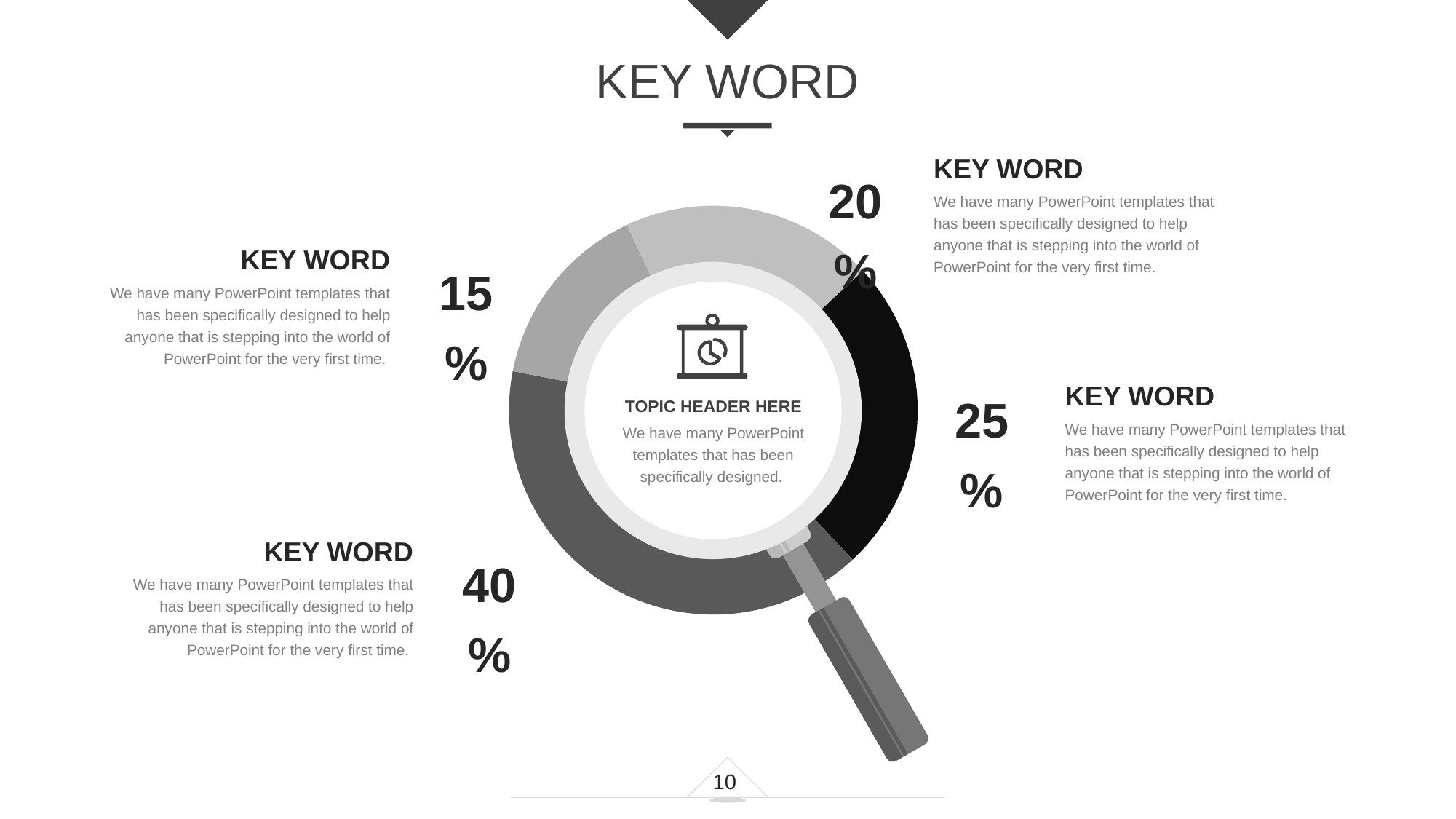

KEY WORD
KEY WORD
We have many PowerPoint templates that has been specifically designed to help anyone that is stepping into the world of PowerPoint for the very first time.
20%

### Chart

| Category | 销售额 |
|---|---|
| 红 | 25.0 |
| 蓝 | 40.0 |
| 青 | 15.0 |
| 橙 | 20.0 |
e7d195523061f1c0dc554706afe4c72a60a25314cbaece805811E654B44695D34D35691164BB3D154CCFD5D798F6FEAD99EAA8F1ADC3D4AFA5BC9ED0BB3A4B45073A038AC38E89AB54D31AA59602B9F11A29459BC811AFFF45A9C39052ACBA38F2F7DC04F22EB0CC6C7365DCE581D124AF00D71D0DBC7A3A2E054C90205733772EEA43437BE5B476
KEY WORD
We have many PowerPoint templates that has been specifically designed to help anyone that is stepping into the world of PowerPoint for the very first time.
15%

TOPIC HEADER HERE
We have many PowerPoint templates that has been specifically designed.
25%
KEY WORD
We have many PowerPoint templates that has been specifically designed to help anyone that is stepping into the world of PowerPoint for the very first time.
KEY WORD
We have many PowerPoint templates that has been specifically designed to help anyone that is stepping into the world of PowerPoint for the very first time.
40%